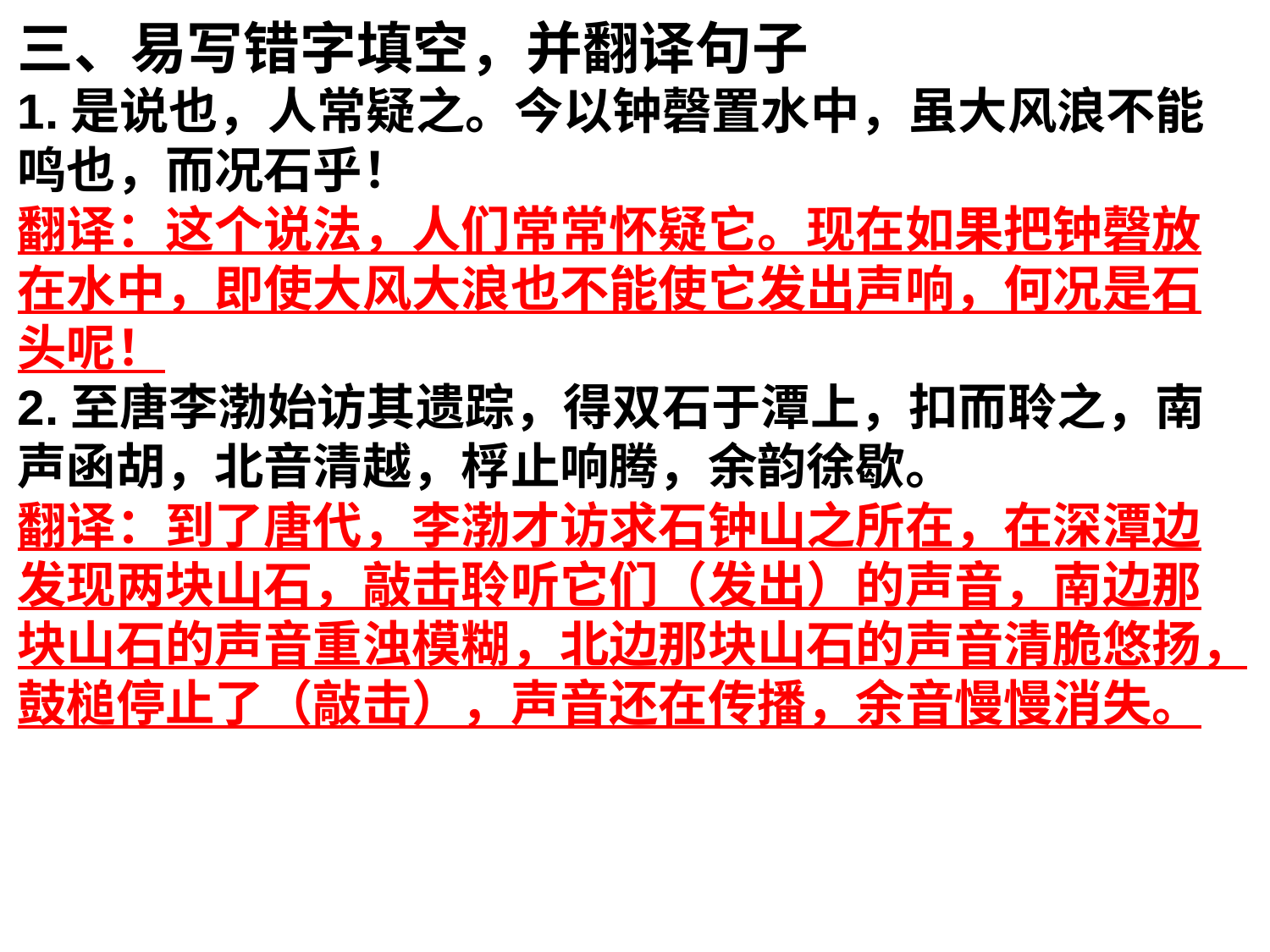

三、易写错字填空，并翻译句子
1.是说也，人常疑之。今以钟磬置水中，虽大风浪不能鸣也，而况石乎！
翻译：这个说法，人们常常怀疑它。现在如果把钟磬放在水中，即使大风大浪也不能使它发出声响，何况是石头呢！
2.至唐李渤始访其遗踪，得双石于潭上，扣而聆之，南声函胡，北音清越，桴止响腾，余韵徐歇。
翻译：到了唐代，李渤才访求石钟山之所在，在深潭边发现两块山石，敲击聆听它们（发出）的声音，南边那块山石的声音重浊模糊，北边那块山石的声音清脆悠扬，鼓槌停止了（敲击），声音还在传播，余音慢慢消失。